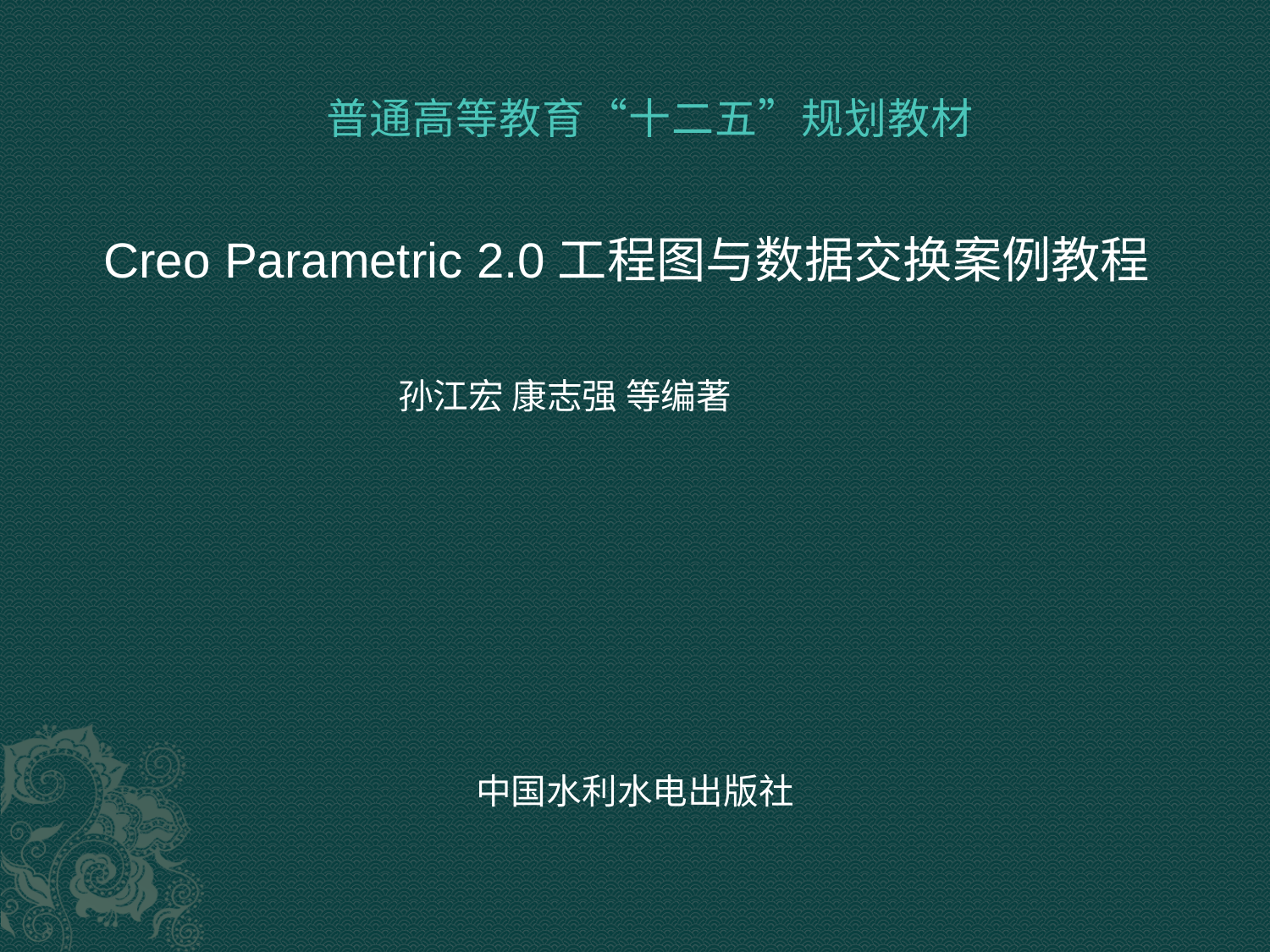

普通高等教育“十二五”规划教材
  Creo Parametric 2.0工程图与数据交换案例教程

                                        孙江宏 康志强 等编著

中国水利水电出版社